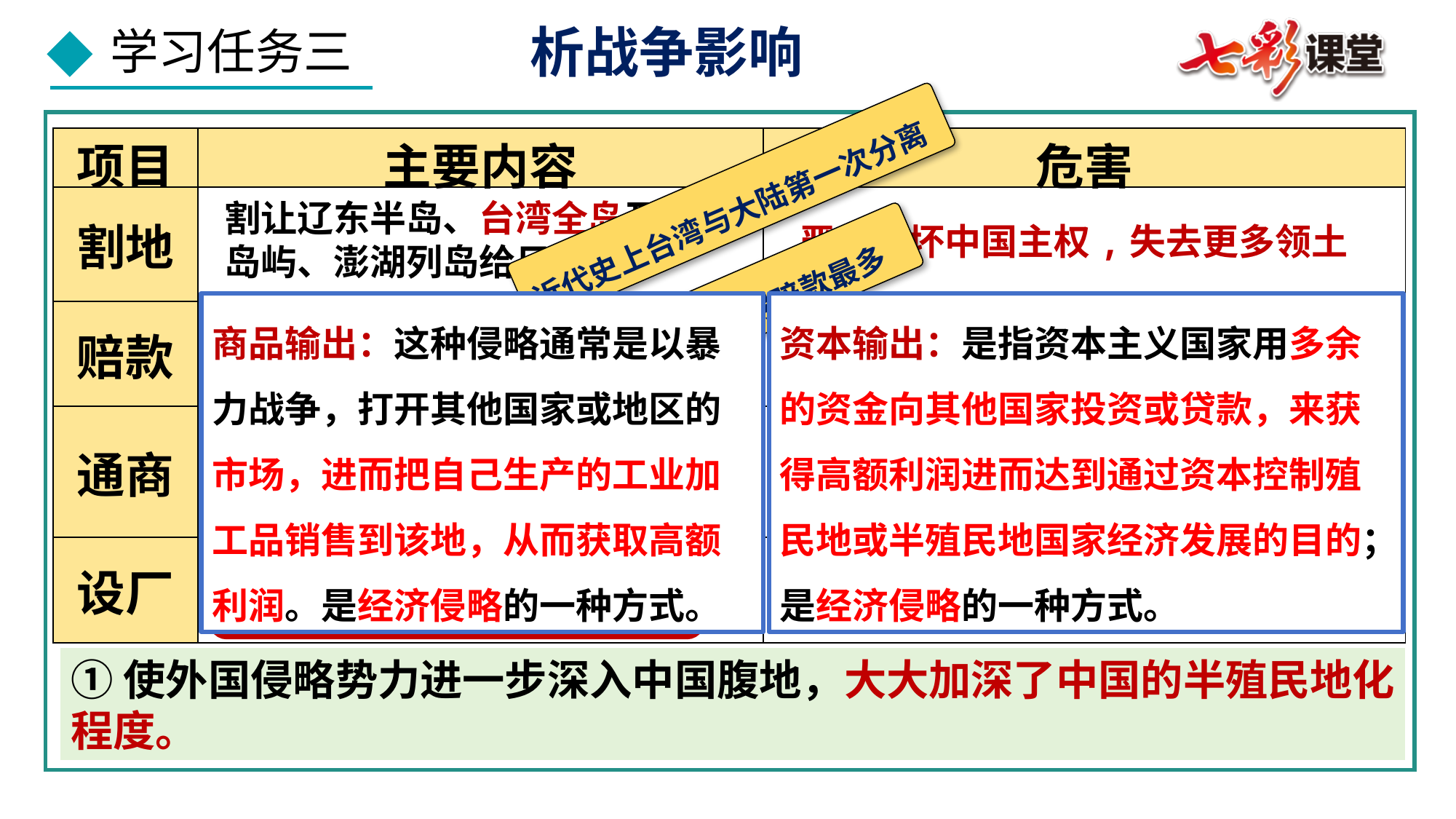

析战争影响
| 项目 | 主要内容 | 危害 |
| --- | --- | --- |
| 割地 |  |  |
| 赔款 |  |  |
| 通商 |  |  |
| 设厂 |  |  |
近代史上台湾与大陆第一次分离
割让辽东半岛、台湾全岛及附属岛屿、澎湖列岛给日本
严重破坏中国主权,失去更多领土
一个国家获得赔款最多
商品输出：这种侵略通常是以暴力战争，打开其他国家或地区的市场，进而把自己生产的工业加工品销售到该地，从而获取高额利润。是经济侵略的一种方式。
资本输出：是指资本主义国家用多余的资金向其他国家投资或贷款，来获得高额利润进而达到通过资本控制殖民地或半殖民地国家经济发展的目的；是经济侵略的一种方式。
赔偿日本兵费白银2亿两
加重百姓负担和清政府的财政危机
开放重庆、沙市、苏州、杭州为商埠
进一步深入中国腹地
侵略方式由商品输出转为资本输出，阻碍中国民族资本主义发展。

允许日本在通商口岸开设工厂等
①使外国侵略势力进一步深入中国腹地，大大加深了中国的半殖民地化程度。